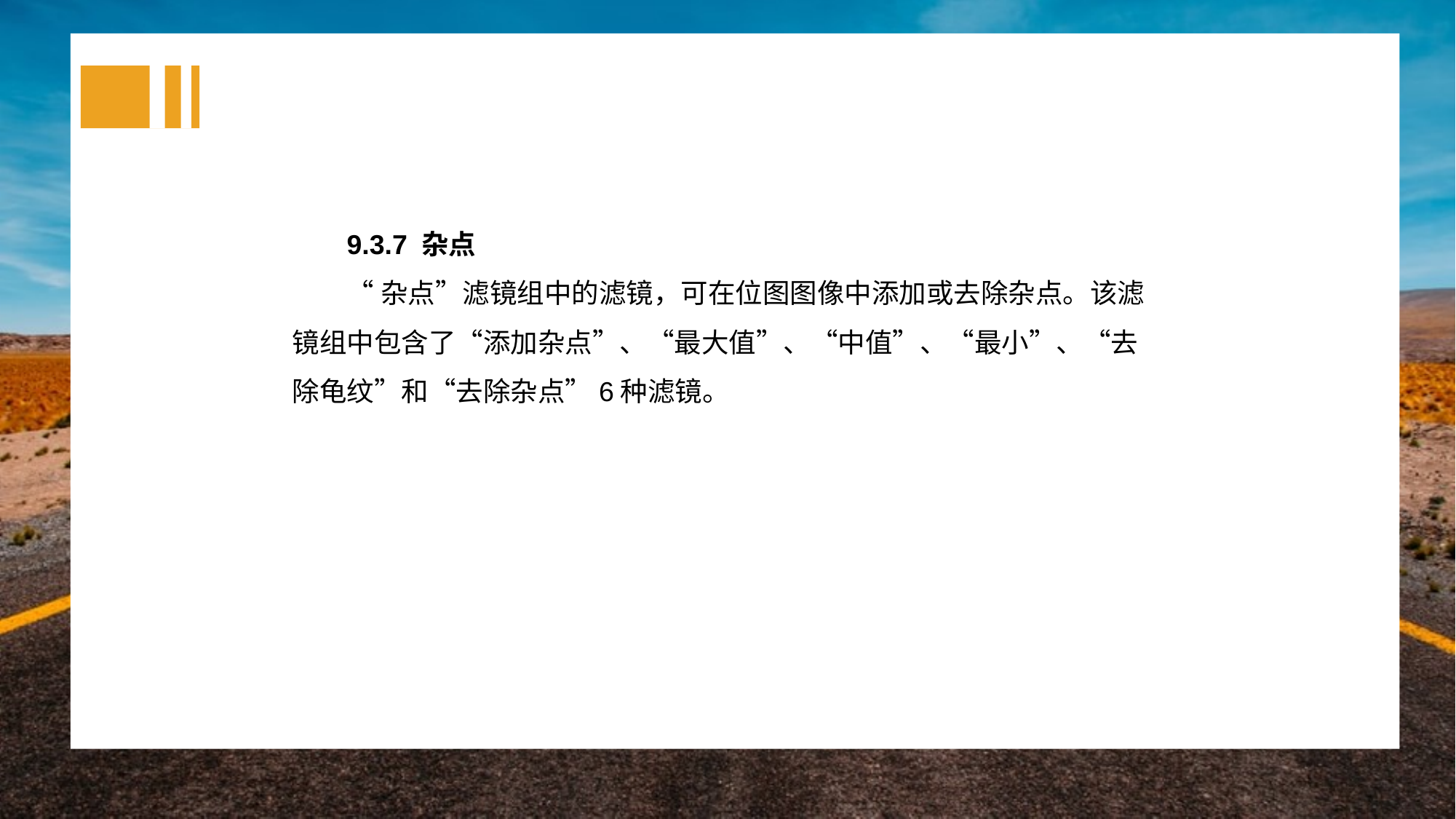

9.3.7 杂点
“杂点”滤镜组中的滤镜，可在位图图像中添加或去除杂点。该滤镜组中包含了“添加杂点”、“最大值”、“中值”、“最小”、“去除龟纹”和“去除杂点”6种滤镜。